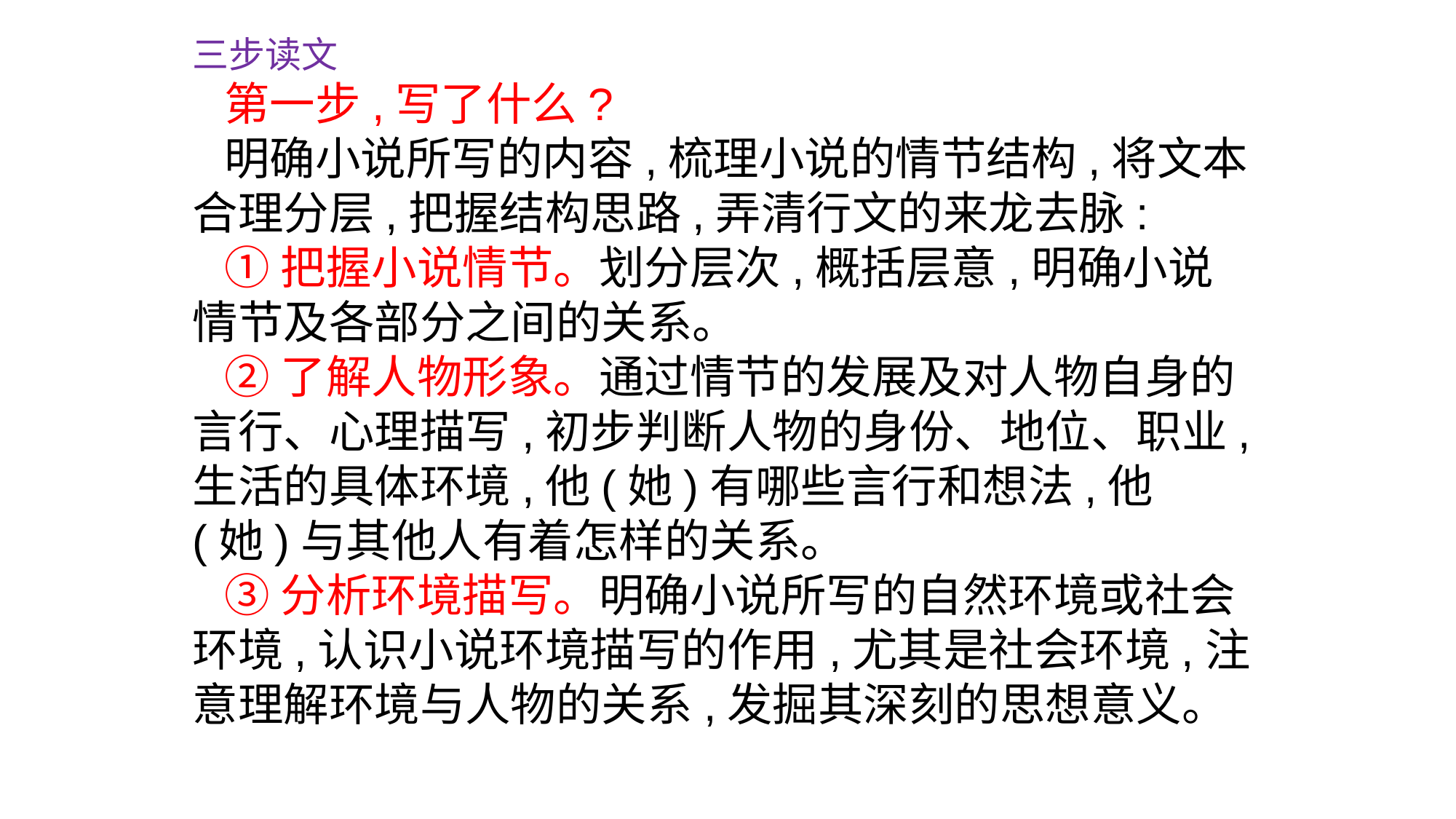

三步读文
第一步,写了什么?
明确小说所写的内容,梳理小说的情节结构,将文本合理分层,把握结构思路,弄清行文的来龙去脉:
①把握小说情节。划分层次,概括层意,明确小说情节及各部分之间的关系。
②了解人物形象。通过情节的发展及对人物自身的言行、心理描写,初步判断人物的身份、地位、职业,生活的具体环境,他(她)有哪些言行和想法,他(她)与其他人有着怎样的关系。
③分析环境描写。明确小说所写的自然环境或社会环境,认识小说环境描写的作用,尤其是社会环境,注意理解环境与人物的关系,发掘其深刻的思想意义。
-6-